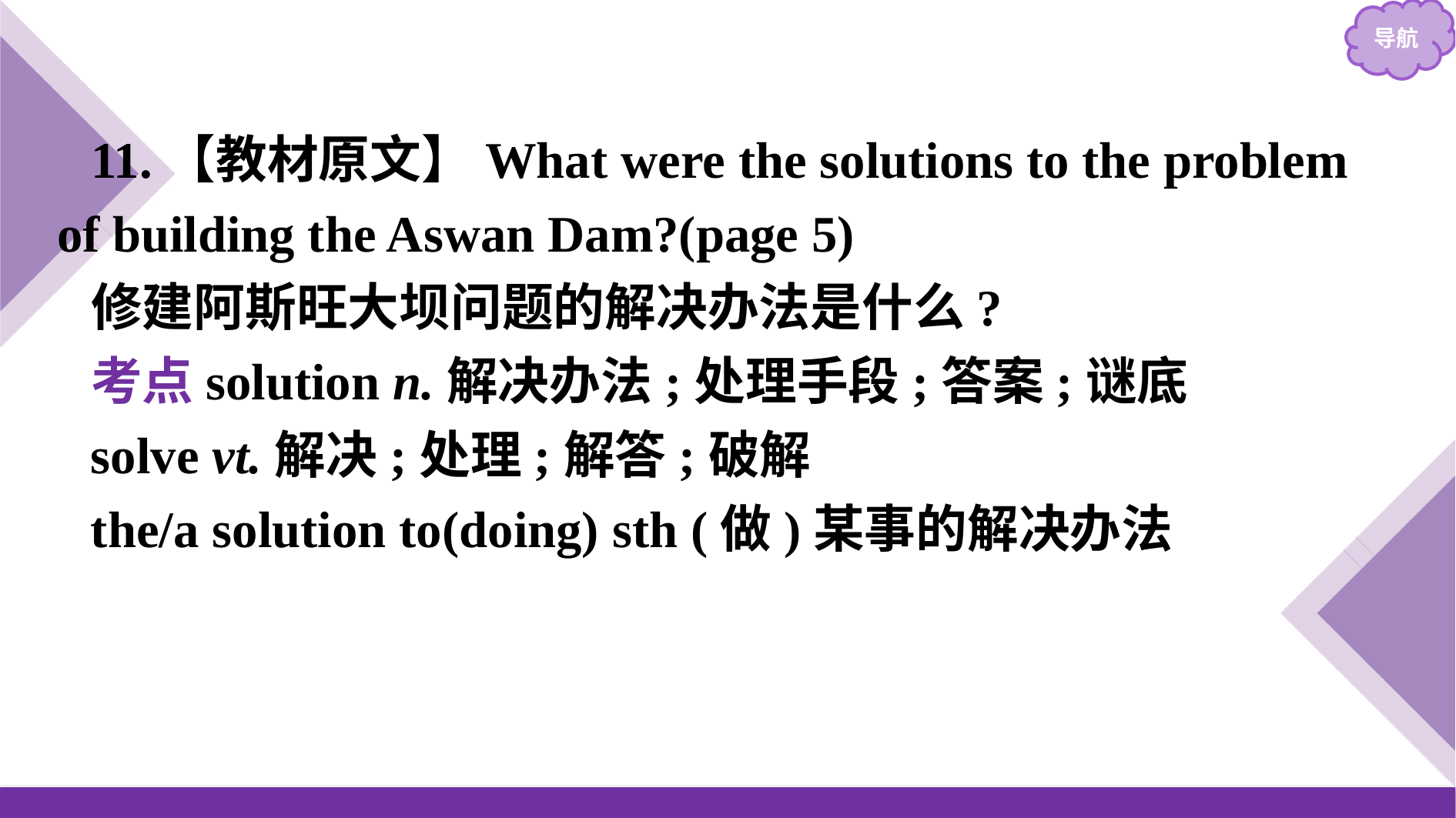

11.【教材原文】What were the solutions to the problem of building the Aswan Dam?(page 5)
修建阿斯旺大坝问题的解决办法是什么?
考点solution n.解决办法;处理手段;答案;谜底
solve vt.解决;处理;解答;破解
the/a solution to(doing) sth (做)某事的解决办法